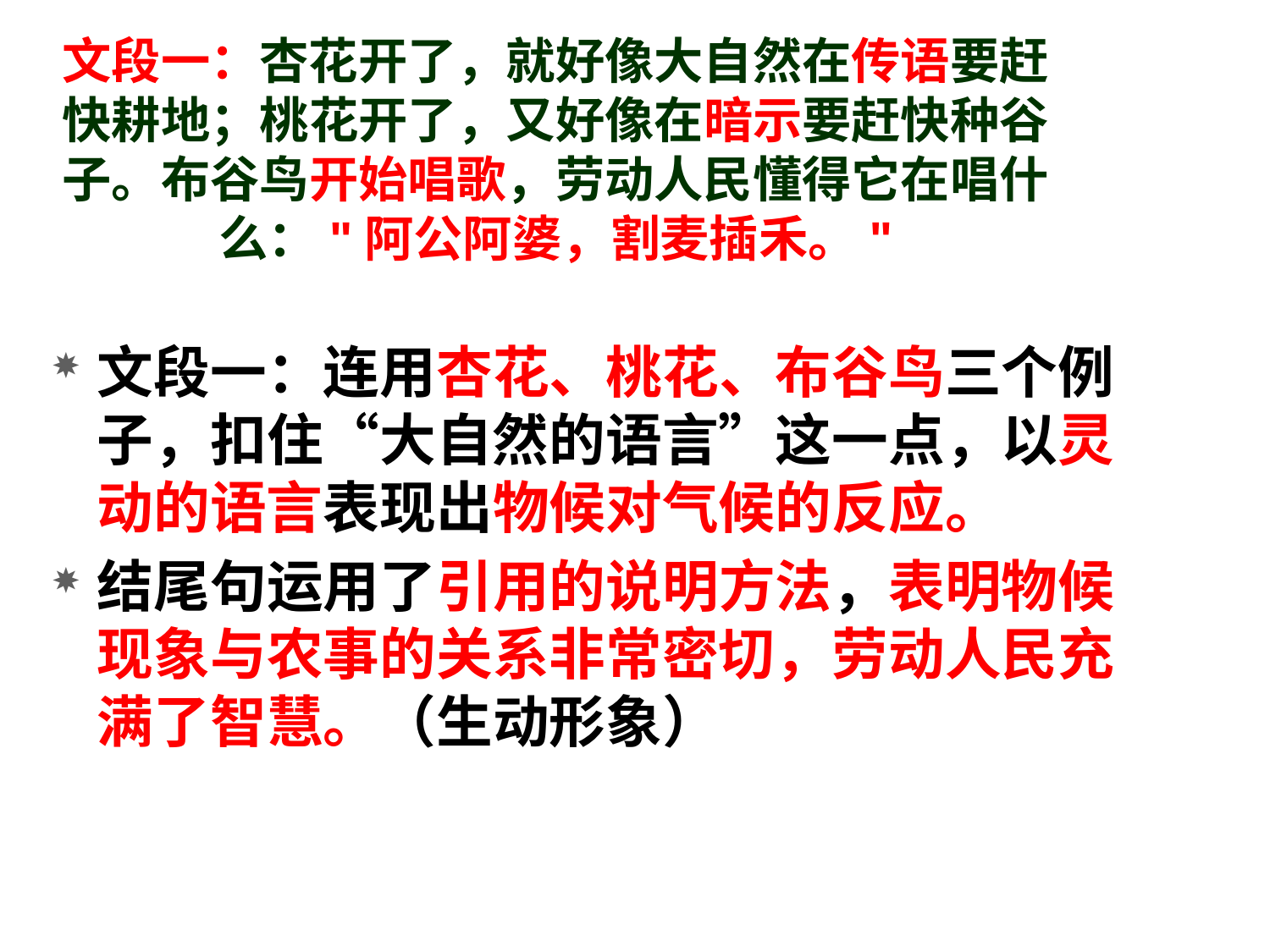

# 文段一：杏花开了，就好像大自然在传语要赶快耕地；桃花开了，又好像在暗示要赶快种谷子。布谷鸟开始唱歌，劳动人民懂得它在唱什么："阿公阿婆，割麦插禾。"
文段一：连用杏花、桃花、布谷鸟三个例子，扣住“大自然的语言”这一点，以灵动的语言表现出物候对气候的反应。
结尾句运用了引用的说明方法，表明物候现象与农事的关系非常密切，劳动人民充满了智慧。（生动形象）